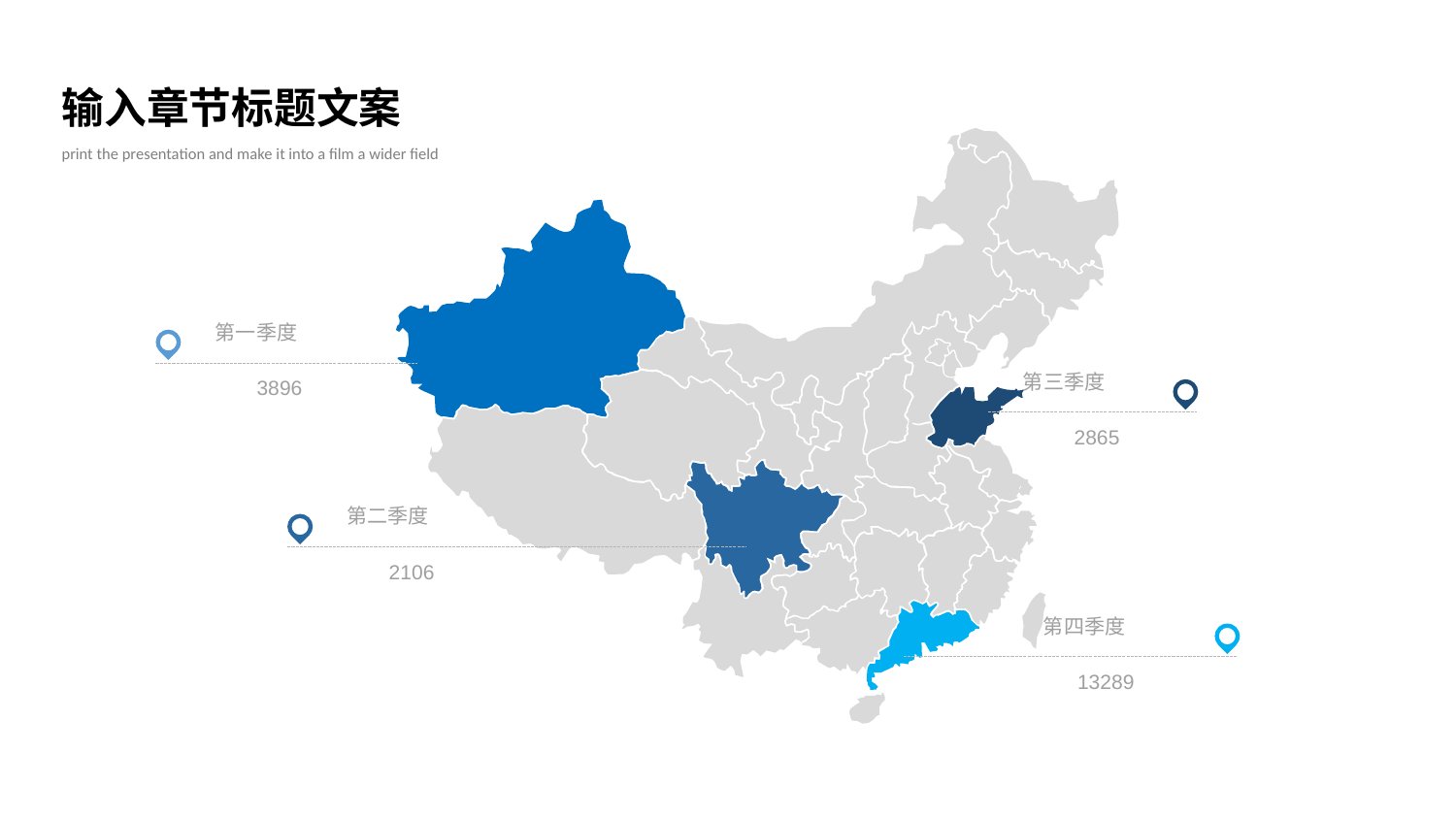

输入章节标题文案

print the presentation and make it into a film a wider field

第一季度

第三季度

3896

2865

第二季度

2106

第四季度

13289